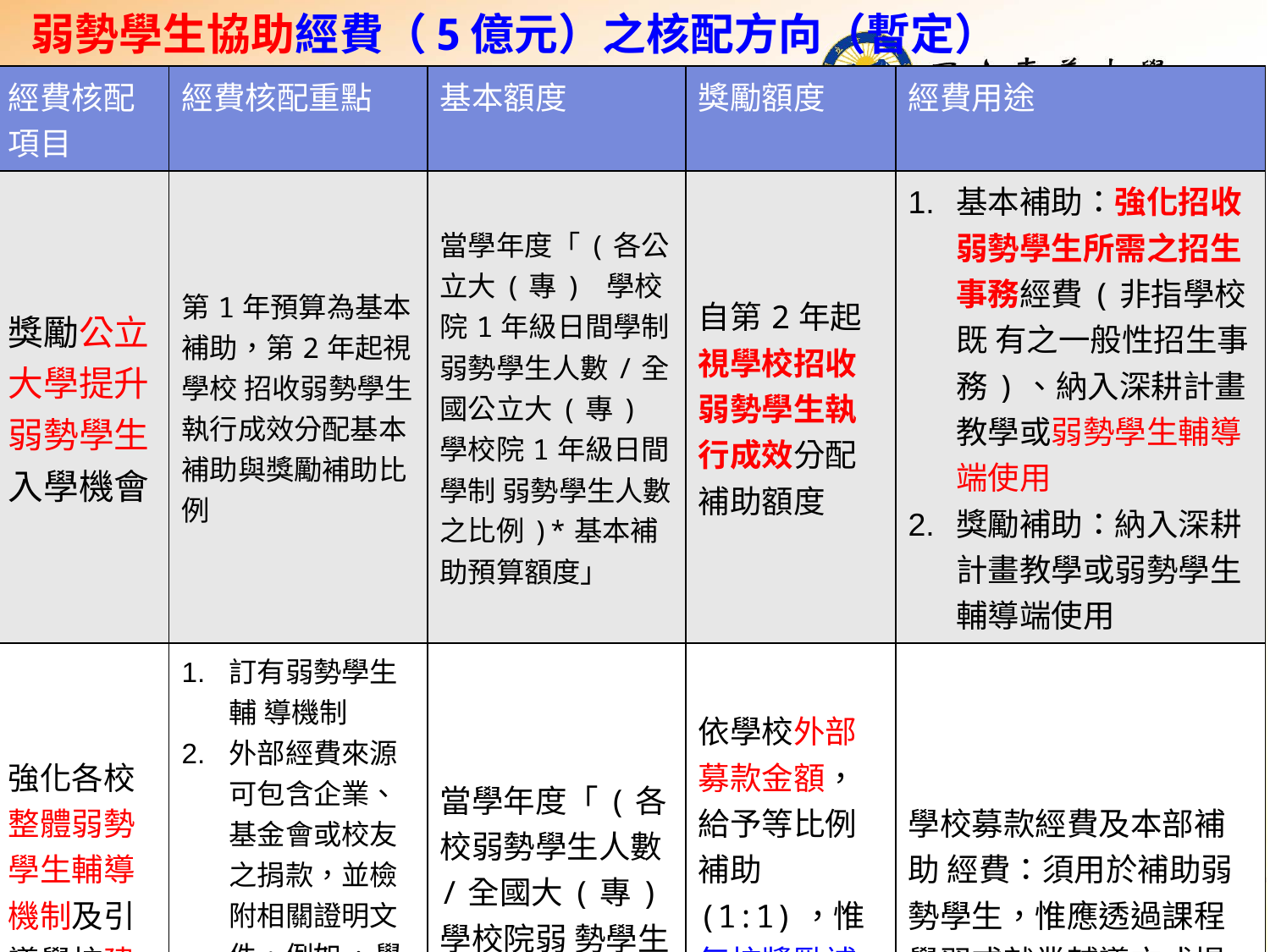

弱勢學生協助經費（5億元）之核配方向（暫定）
| 經費核配項目 | 經費核配重點 | 基本額度 | 獎勵額度 | 經費用途 |
| --- | --- | --- | --- | --- |
| 獎勵公立大學提升弱勢學生入學機會 | 第1年預算為基本補助，第2年起視學校 招收弱勢學生執行成效分配基本補助與獎勵補助比例 | 當學年度「(各公立大(專) 學校院1年級日間學制弱勢學生人數/全國公立大(專)學校院1年級日間學制 弱勢學生人數之比例)\*基本補助預算額度」 | 自第2年起視學校招收弱勢學生執行成效分配補助額度 | 基本補助：強化招收 弱勢學生所需之招生事務經費(非指學校既 有之一般性招生事務)、納入深耕計畫教學或弱勢學生輔導端使用 獎勵補助：納入深耕 計畫教學或弱勢學生輔導端使用 |
| 強化各校整體弱勢學生輔導機制及引導學校建立外部募款基金 | 訂有弱勢學生輔 導機制 外部經費來源可包含企業、基金會或校友之捐款，並檢附相關證明文件，例如:學校訂定之相關規定、捐款意向書、公告之捐款指定用途收支資料 | 當學年度「(各校弱勢學生人數/全國大(專)學校院弱 勢學生人數比例)\*基本預 算額度」 | 依學校外部募款金額，給予等比例補助(1:1)，惟每校獎勵補助額度以500萬元為限 | 學校募款經費及本部補助 經費：須用於補助弱勢學生，惟應透過課程學習或就業輔導方式提供學生該項補助經費 |
71